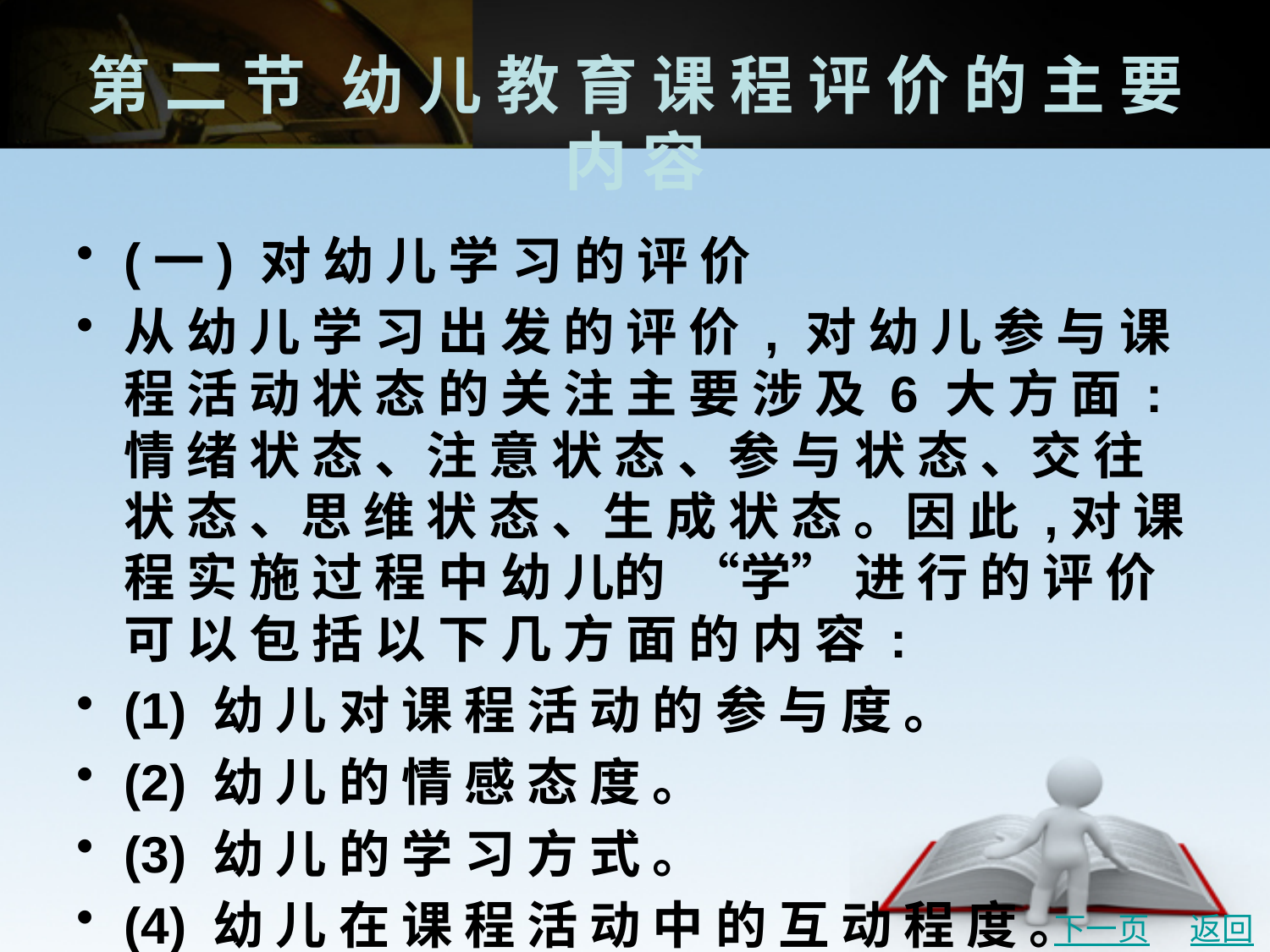

# 第 二 节	幼 儿 教 育 课 程 评 价 的 主 要 内 容
(一) 对 幼 儿 学 习 的 评 价
从 幼 儿 学 习 出 发 的 评 价 , 对 幼 儿 参 与 课 程 活 动 状 态 的 关 注 主 要 涉 及 6 大 方 面 : 情 绪 状 态 、注 意 状 态 、参 与 状 态 、交 往 状 态 、思 维 状 态 、生 成 状 态 。因 此 ,对 课 程 实 施 过 程 中 幼 儿的  “学” 进 行 的 评 价 可 以 包 括 以 下 几 方 面 的 内 容 :
(1) 幼 儿 对 课 程 活 动 的 参 与 度 。
(2) 幼 儿 的 情 感 态 度 。
(3) 幼 儿 的 学 习 方 式 。
(4) 幼 儿 在 课 程 活 动 中 的 互 动 程 度 。
(5) 幼 儿 在 课 程 活 动 中 的 能 力 。
(6) 幼 儿 的 学 习 习 惯 。
下一页
返回